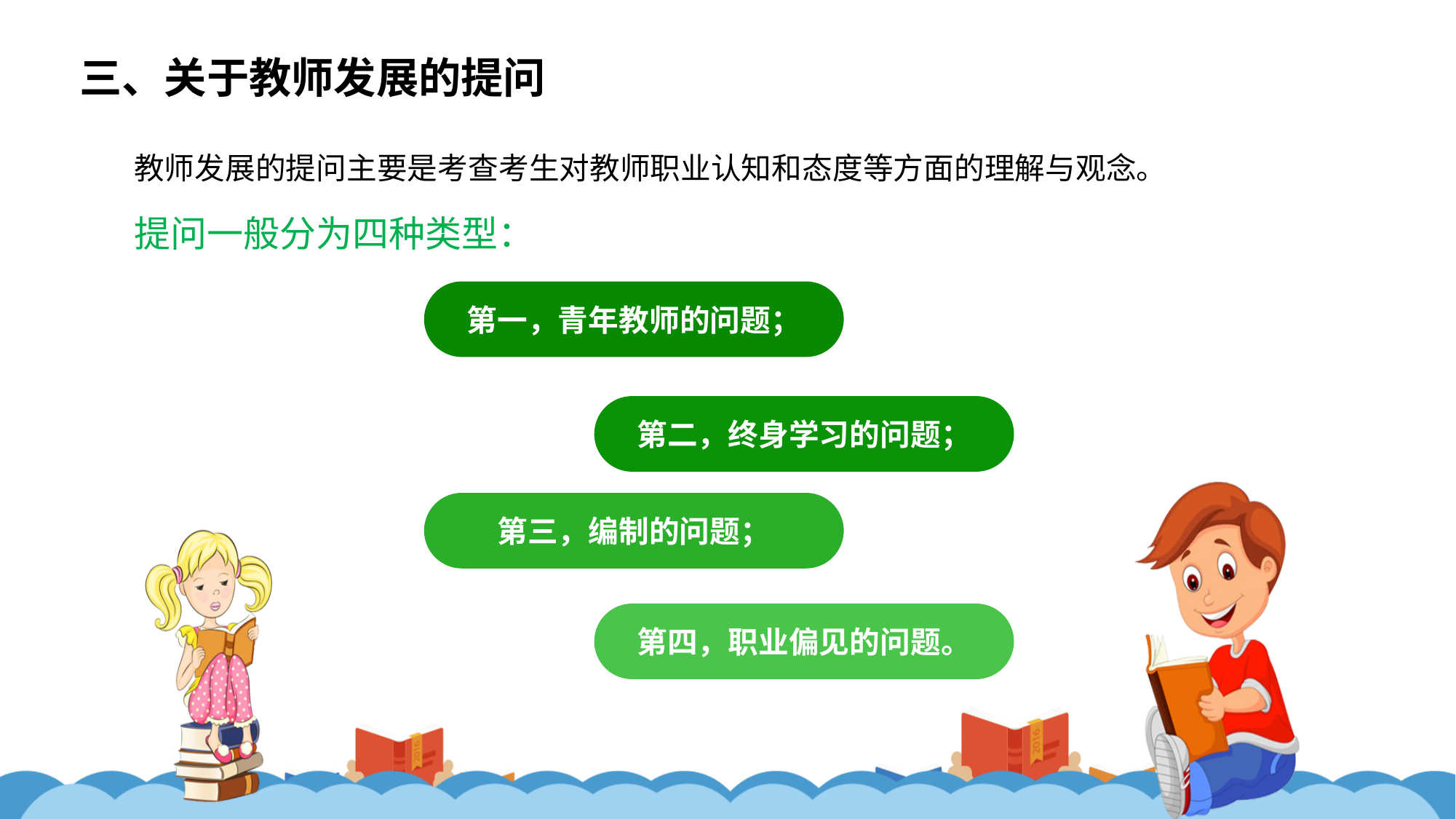

三、关于教师发展的提问
教师发展的提问主要是考查考生对教师职业认知和态度等方面的理解与观念。
提问一般分为四种类型：
第一，青年教师的问题；
第二，终身学习的问题；
第三，编制的问题；
第四，职业偏见的问题。